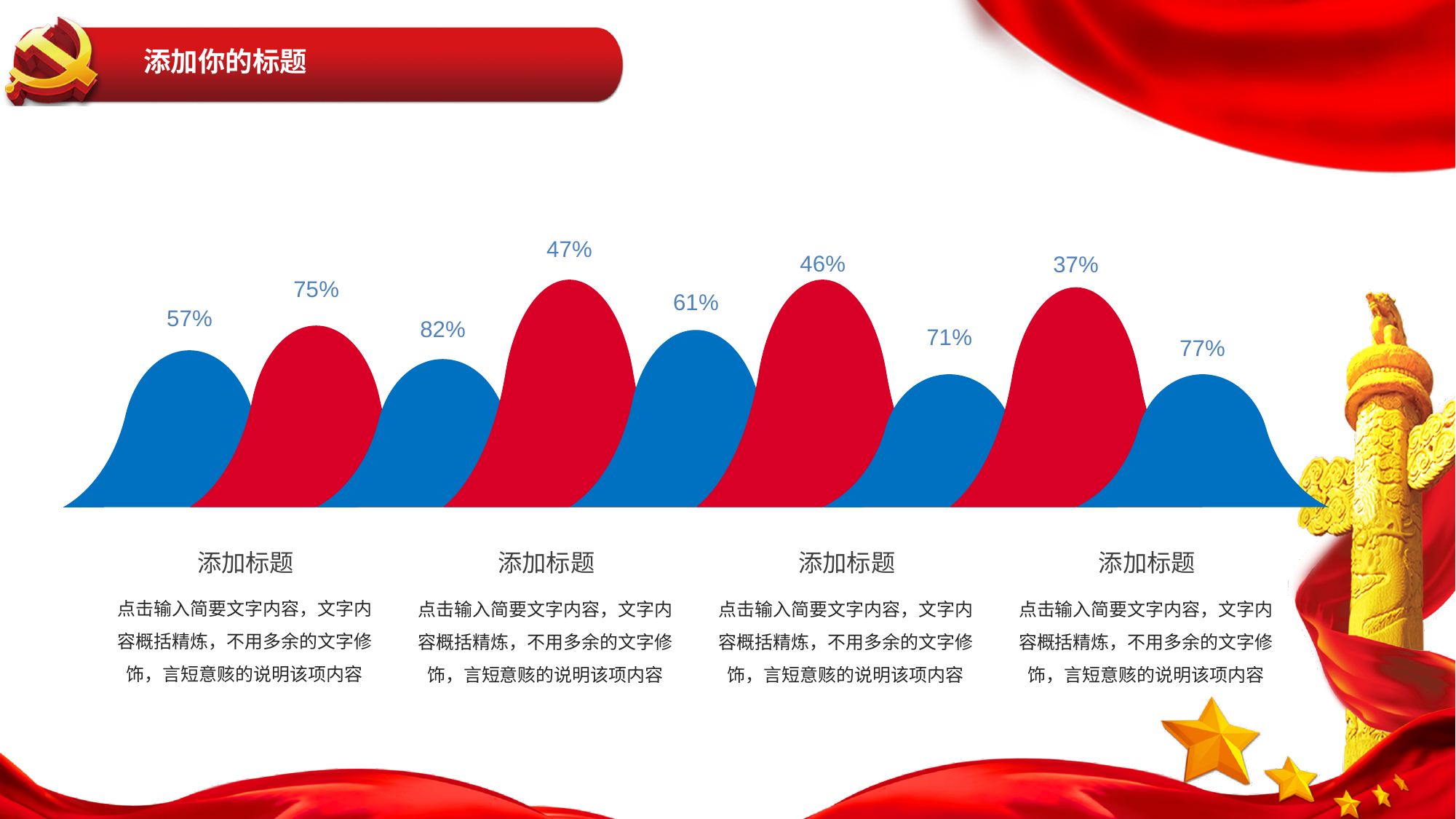

47%
46%
37%
75%
61%

57%
82%
71%
77%

添加标题
点击输入简要文字内容，文字内容概括精炼，不用多余的文字修饰，言短意赅的说明该项内容
添加标题
点击输入简要文字内容，文字内容概括精炼，不用多余的文字修饰，言短意赅的说明该项内容
添加标题
点击输入简要文字内容，文字内容概括精炼，不用多余的文字修饰，言短意赅的说明该项内容
添加标题
点击输入简要文字内容，文字内容概括精炼，不用多余的文字修饰，言短意赅的说明该项内容